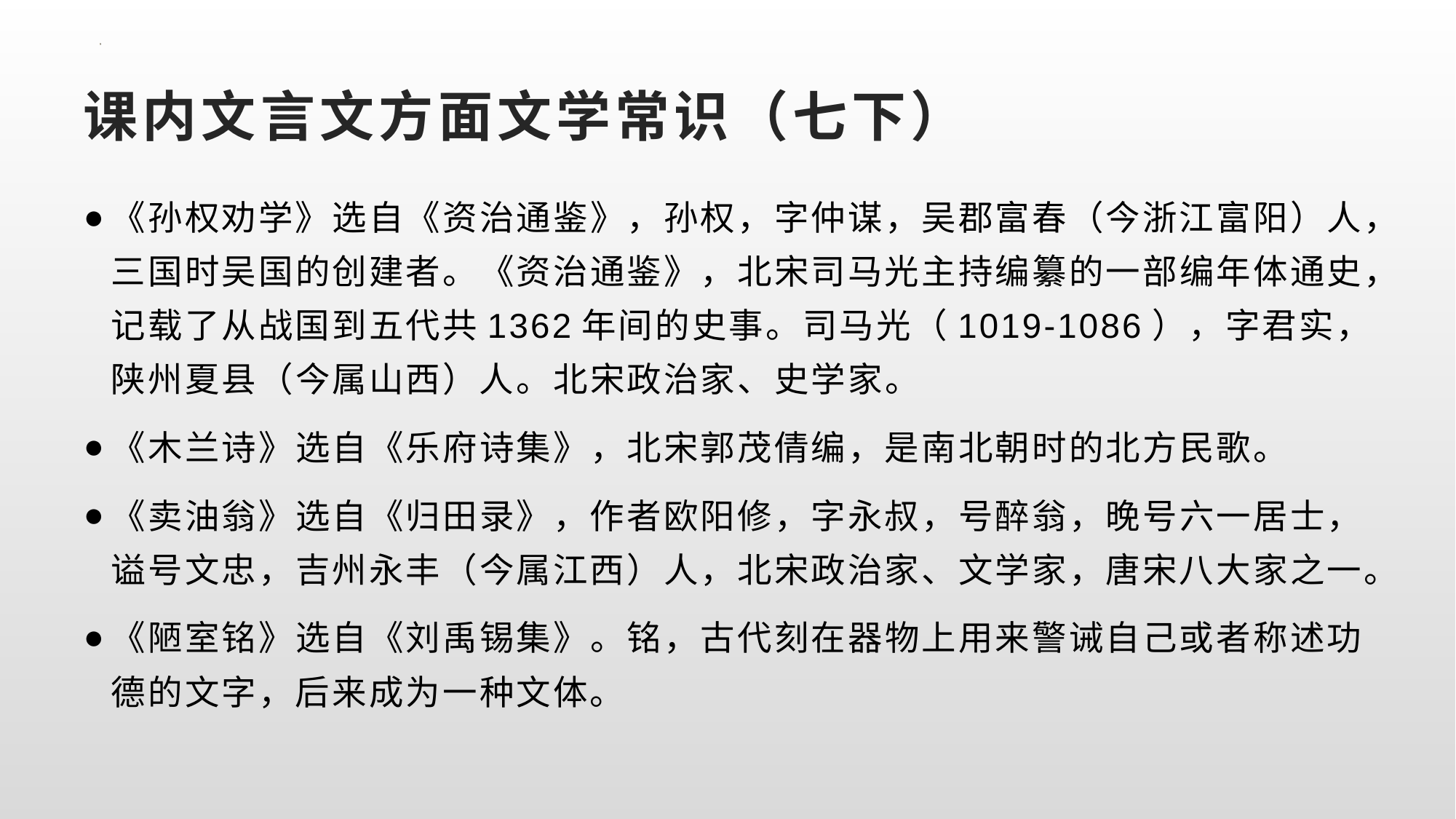

# 课内文言文方面文学常识（七下）
《孙权劝学》选自《资治通鉴》，孙权，字仲谋，吴郡富春（今浙江富阳）人，三国时吴国的创建者。《资治通鉴》，北宋司马光主持编纂的一部编年体通史，记载了从战国到五代共1362年间的史事。司马光（1019-1086），字君实，陕州夏县（今属山西）人。北宋政治家、史学家。
《木兰诗》选自《乐府诗集》，北宋郭茂倩编，是南北朝时的北方民歌。
《卖油翁》选自《归田录》，作者欧阳修，字永叔，号醉翁，晚号六一居士，谥号文忠，吉州永丰（今属江西）人，北宋政治家、文学家，唐宋八大家之一。
《陋室铭》选自《刘禹锡集》。铭，古代刻在器物上用来警诫自己或者称述功德的文字，后来成为一种文体。